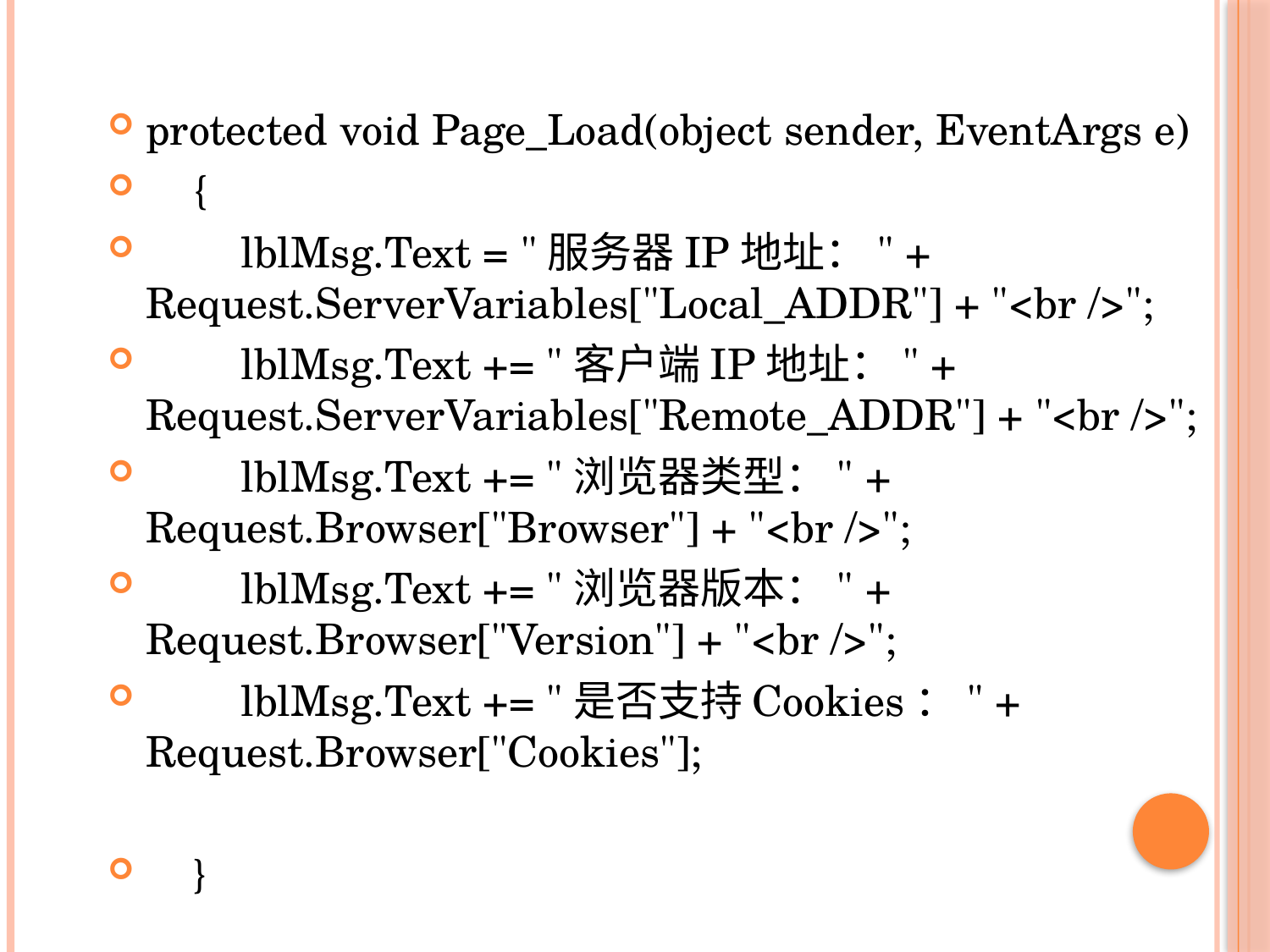

#
protected void Page_Load(object sender, EventArgs e)
    {
        lblMsg.Text = "服务器IP地址：" + Request.ServerVariables["Local_ADDR"] + "<br />";
        lblMsg.Text += "客户端IP地址：" + Request.ServerVariables["Remote_ADDR"] + "<br />";
        lblMsg.Text += "浏览器类型：" + Request.Browser["Browser"] + "<br />";
        lblMsg.Text += "浏览器版本：" + Request.Browser["Version"] + "<br />";
        lblMsg.Text += "是否支持Cookies：" + Request.Browser["Cookies"];

    }
16